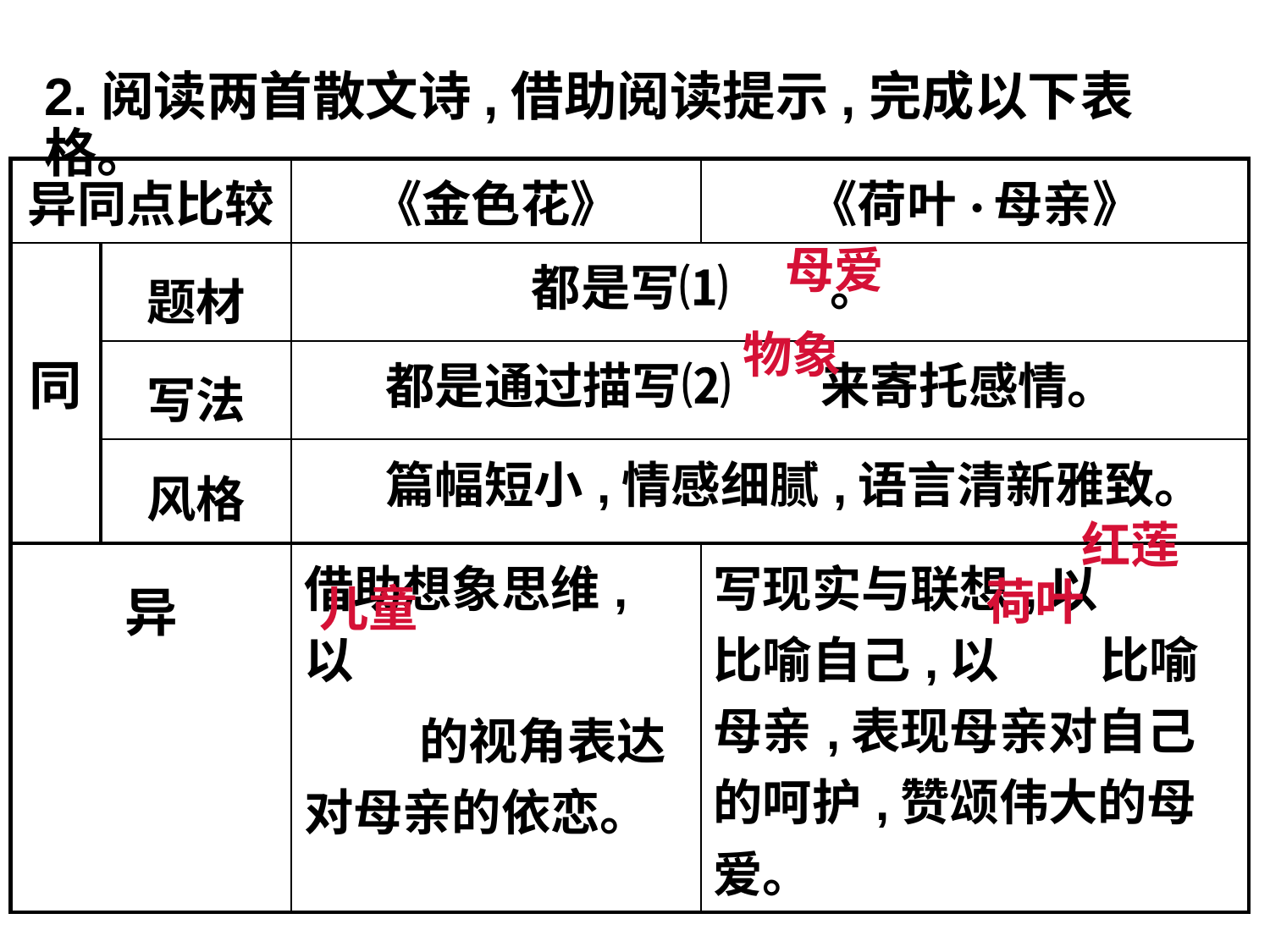

2.阅读两首散文诗,借助阅读提示,完成以下表格。
| 异同点比较 |  | 《金色花》 | 《荷叶·母亲》 |
| --- | --- | --- | --- |
| 同 | 题材 | 都是写⑴ 。 |  |
|  | 写法 | 都是通过描写⑵ 来寄托感情。 |  |
|  | 风格 | 篇幅短小,情感细腻,语言清新雅致。 |  |
| 异 |  | 借助想象思维,以 的视角表达对母亲的依恋。 | 写现实与联想,以 比喻自己,以 比喻母亲,表现母亲对自己的呵护,赞颂伟大的母爱。 |
母爱
物象
红莲
儿童
荷叶